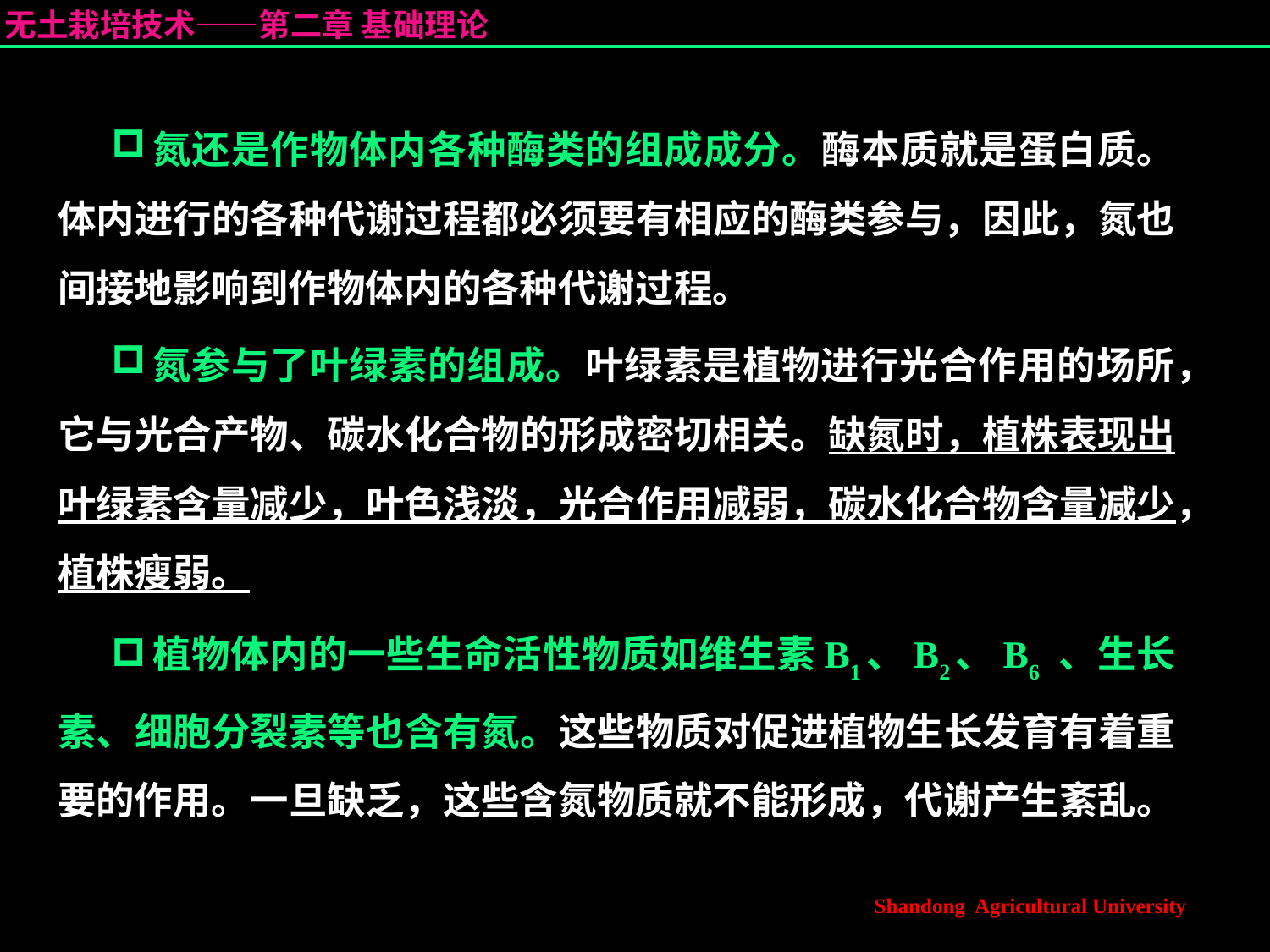

氮还是作物体内各种酶类的组成成分。酶本质就是蛋白质。体内进行的各种代谢过程都必须要有相应的酶类参与，因此，氮也间接地影响到作物体内的各种代谢过程。
氮参与了叶绿素的组成。叶绿素是植物进行光合作用的场所，它与光合产物、碳水化合物的形成密切相关。缺氮时，植株表现出叶绿素含量减少，叶色浅淡，光合作用减弱，碳水化合物含量减少，植株瘦弱。
植物体内的一些生命活性物质如维生素B1、B2、B6 、生长素、细胞分裂素等也含有氮。这些物质对促进植物生长发育有着重要的作用。一旦缺乏，这些含氮物质就不能形成，代谢产生紊乱。